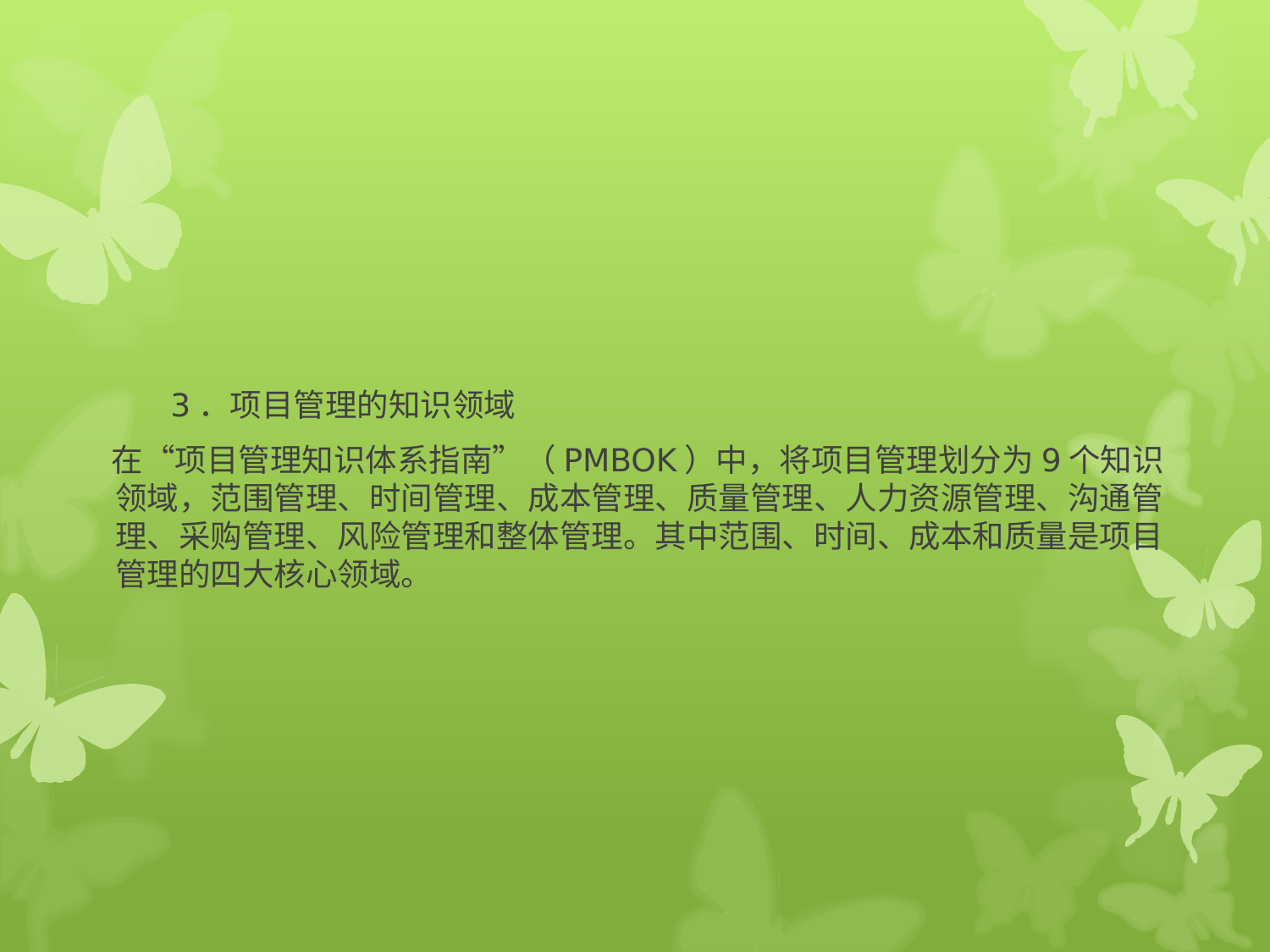

3．项目管理的知识领域
     在“项目管理知识体系指南”（PMBOK）中，将项目管理划分为9个知识领域，范围管理、时间管理、成本管理、质量管理、人力资源管理、沟通管理、采购管理、风险管理和整体管理。其中范围、时间、成本和质量是项目管理的四大核心领域。